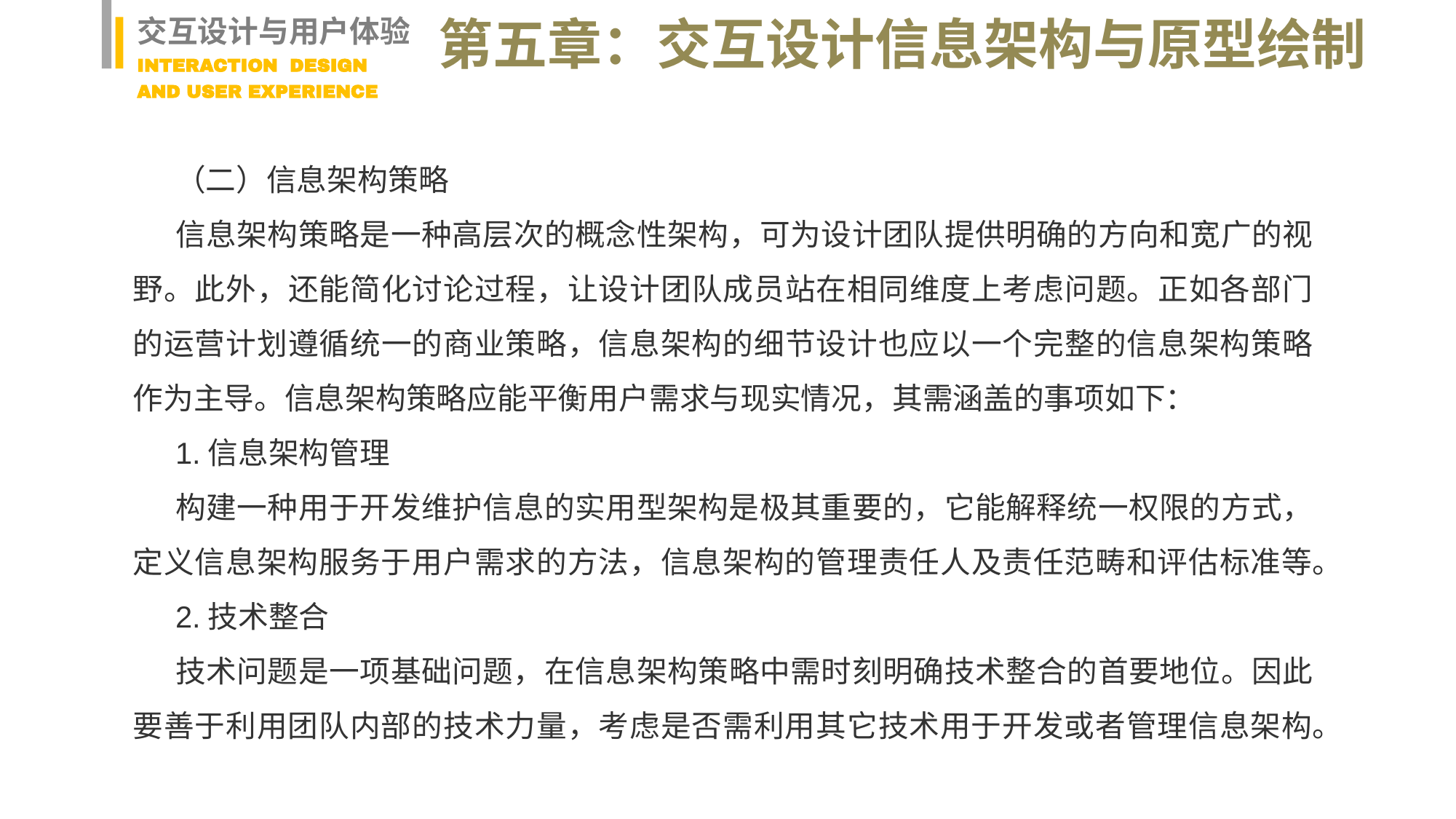

交互设计与用户体验
INTERACTION  DESIGN
AND USER EXPERIENCE
第五章：交互设计信息架构与原型绘制

（二）信息架构策略
信息架构策略是一种高层次的概念性架构，可为设计团队提供明确的方向和宽广的视野。此外，还能简化讨论过程，让设计团队成员站在相同维度上考虑问题。正如各部门的运营计划遵循统一的商业策略，信息架构的细节设计也应以一个完整的信息架构策略作为主导。信息架构策略应能平衡用户需求与现实情况，其需涵盖的事项如下：
1.信息架构管理
构建一种用于开发维护信息的实用型架构是极其重要的，它能解释统一权限的方式，定义信息架构服务于用户需求的方法，信息架构的管理责任人及责任范畴和评估标准等。
2.技术整合
技术问题是一项基础问题，在信息架构策略中需时刻明确技术整合的首要地位。因此要善于利用团队内部的技术力量，考虑是否需利用其它技术用于开发或者管理信息架构。